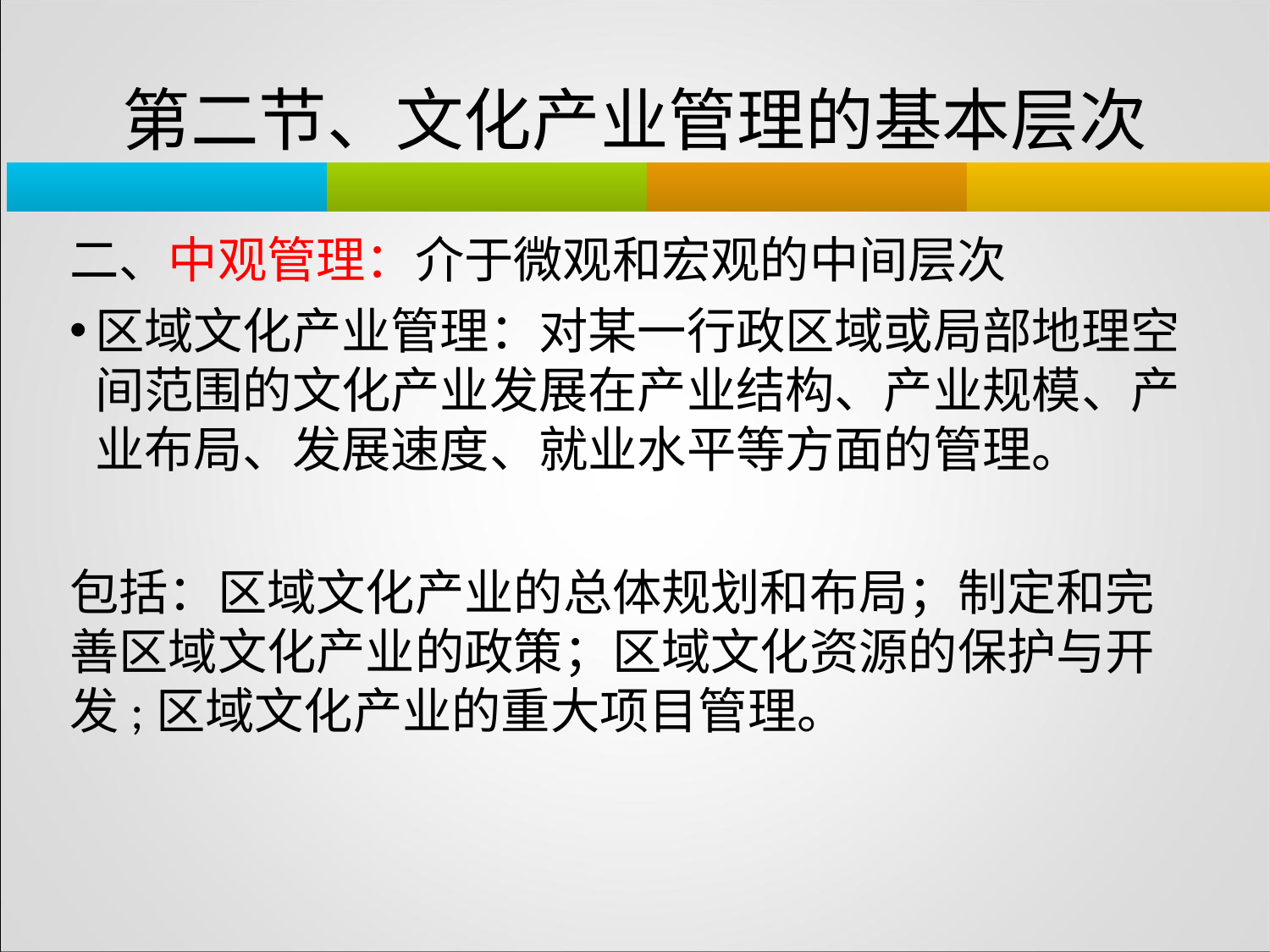

# 第二节、文化产业管理的基本层次

二、中观管理：介于微观和宏观的中间层次
区域文化产业管理：对某一行政区域或局部地理空间范围的文化产业发展在产业结构、产业规模、产业布局、发展速度、就业水平等方面的管理。

包括：区域文化产业的总体规划和布局；制定和完善区域文化产业的政策；区域文化资源的保护与开发;区域文化产业的重大项目管理。